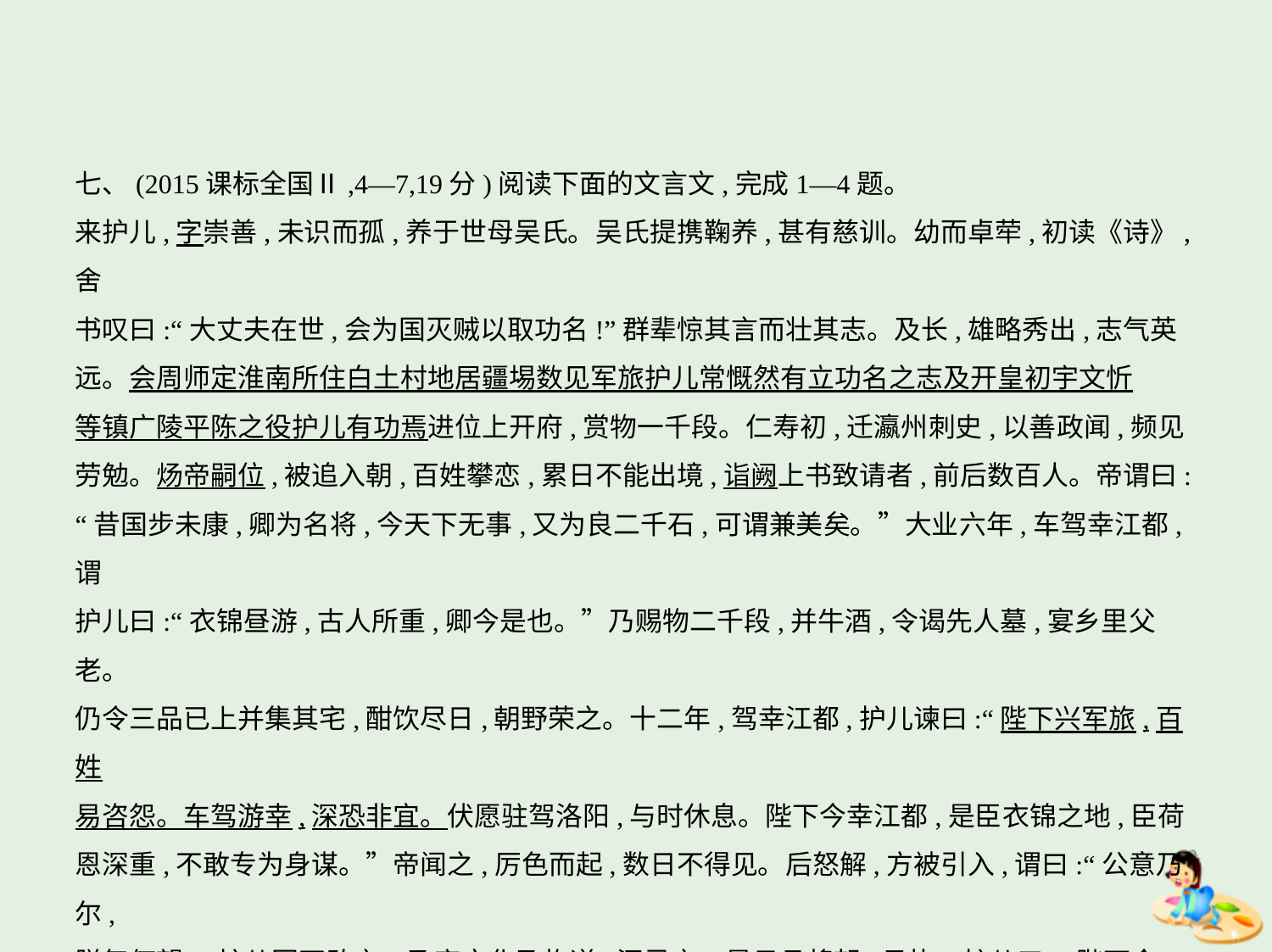

七、(2015课标全国Ⅱ,4—7,19分)阅读下面的文言文,完成1—4题。
来护儿,字崇善,未识而孤,养于世母吴氏。吴氏提携鞠养,甚有慈训。幼而卓荦,初读《诗》,舍
书叹曰:“大丈夫在世,会为国灭贼以取功名!”群辈惊其言而壮其志。及长,雄略秀出,志气英
远。会周师定淮南所住白土村地居疆埸数见军旅护儿常慨然有立功名之志及开皇初宇文忻
等镇广陵平陈之役护儿有功焉进位上开府,赏物一千段。仁寿初,迁瀛州刺史,以善政闻,频见
劳勉。炀帝嗣位,被追入朝,百姓攀恋,累日不能出境,诣阙上书致请者,前后数百人。帝谓曰:
“昔国步未康,卿为名将,今天下无事,又为良二千石,可谓兼美矣。”大业六年,车驾幸江都,谓
护儿曰:“衣锦昼游,古人所重,卿今是也。”乃赐物二千段,并牛酒,令谒先人墓,宴乡里父老。
仍令三品已上并集其宅,酣饮尽日,朝野荣之。十二年,驾幸江都,护儿谏曰:“陛下兴军旅,百姓
易咨怨。车驾游幸,深恐非宜。伏愿驻驾洛阳,与时休息。陛下今幸江都,是臣衣锦之地,臣荷
恩深重,不敢专为身谋。”帝闻之,厉色而起,数日不得见。后怒解,方被引入,谓曰:“公意乃尔,
朕复何望!”护儿因不敢言。及宇文化及构逆,深忌之。是日旦将朝,见执。护儿曰:“陛下今
何在?”左右曰:“今被执矣。”护儿叹曰:“吾备位大臣,荷国重任,不能肃清凶逆,遂令王室至
此,抱恨泉壤,知复何言!”乃遇害。护儿重然诺,敦交契,廉于财利,不事产业。至于行军用兵,